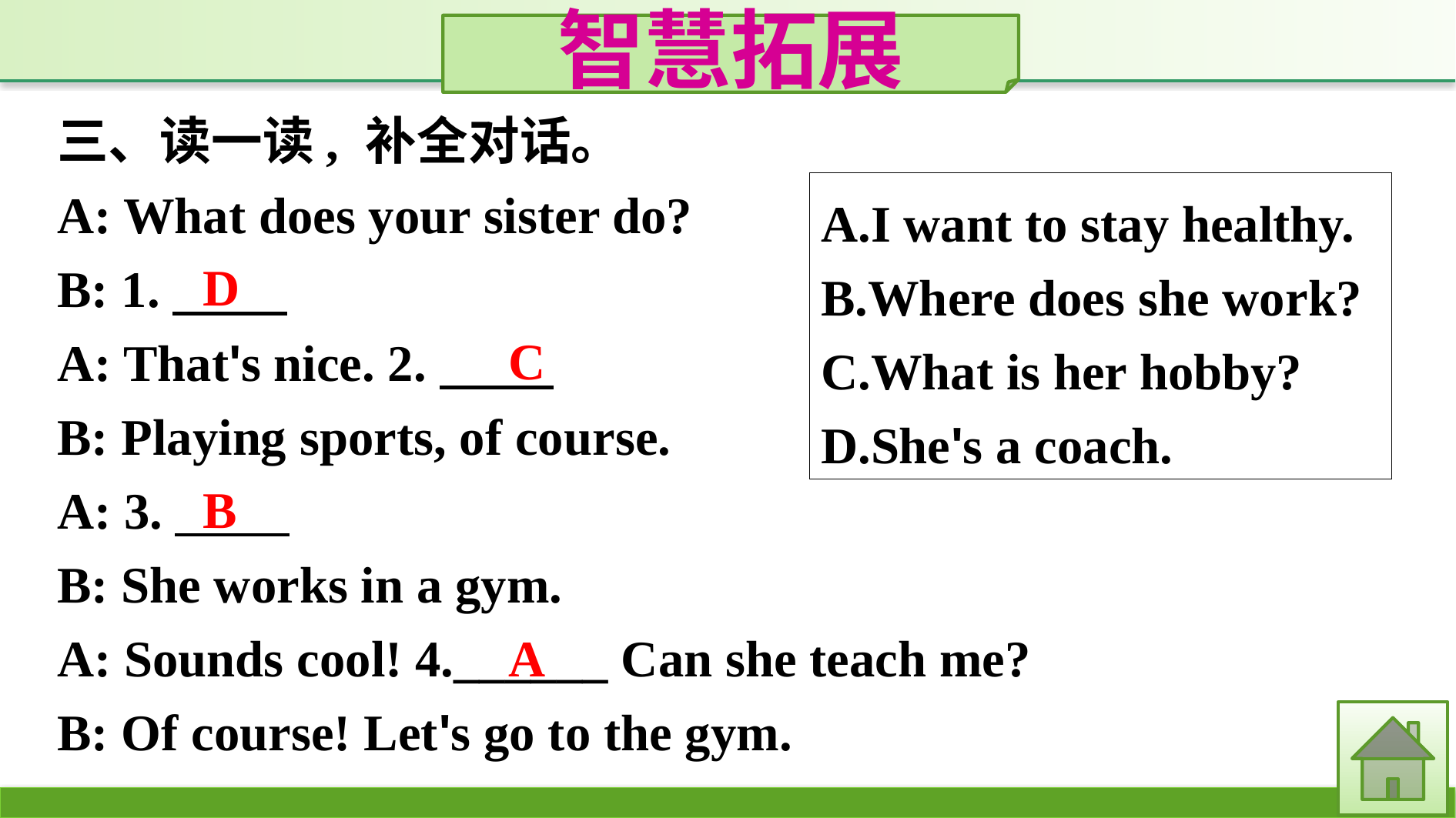

智慧拓展
三、读一读, 补全对话。
A: What does your sister do?
B: 1.　　 
A: That's nice. 2.　　 
B: Playing sports, of course.
A: 3.　　 
B: She works in a gym.
A: Sounds cool! 4.______ Can she teach me?
B: Of course! Let's go to the gym.
A.I want to stay healthy.
B.Where does she work?
C.What is her hobby?
D.She's a coach.
D
C
B
A